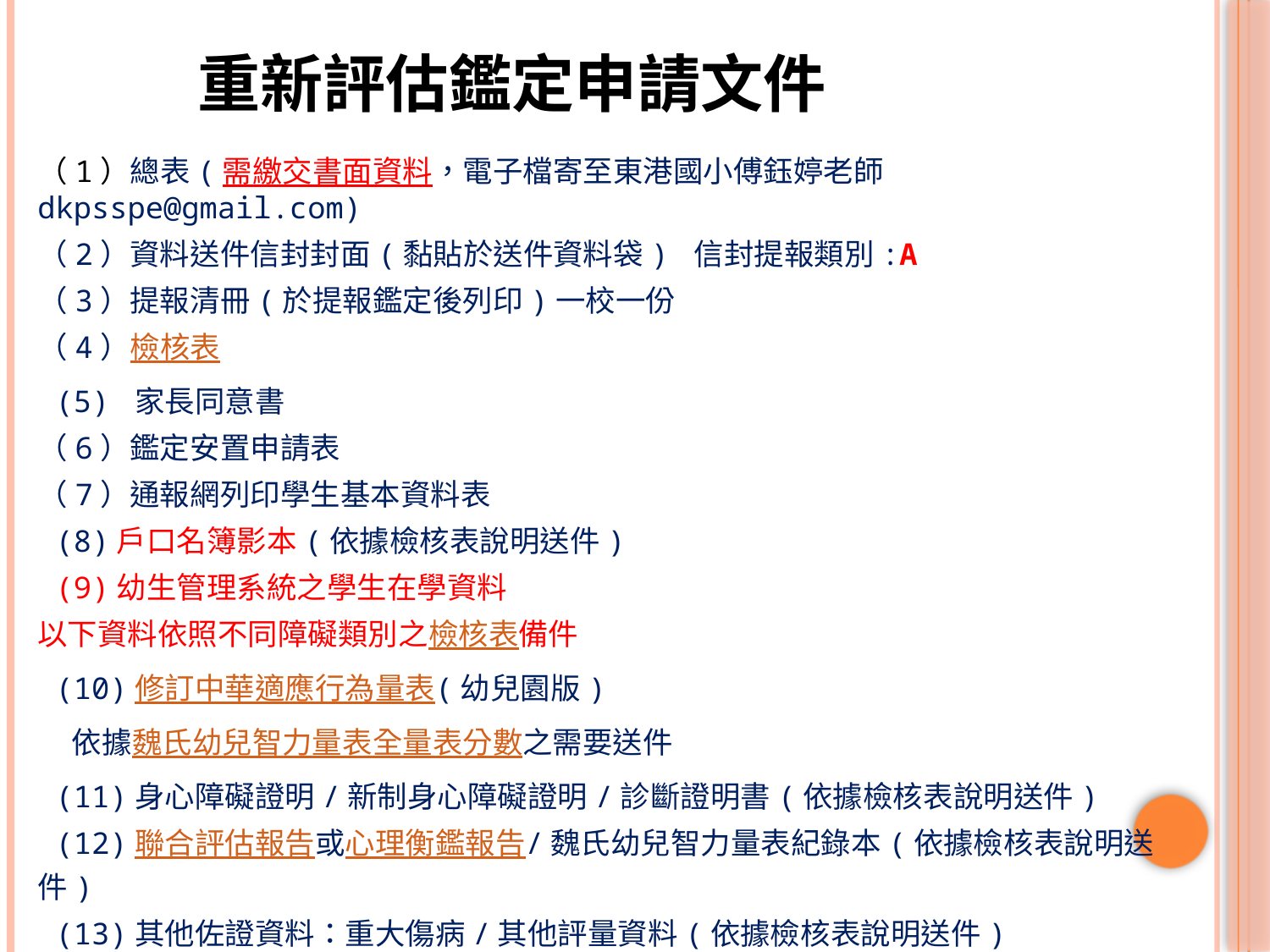

# 重新評估鑑定申請文件
（1）總表(需繳交書面資料，電子檔寄至東港國小傅鈺婷老師dkpsspe@gmail.com)
（2）資料送件信封封面(黏貼於送件資料袋) 信封提報類別:A
（3）提報清冊(於提報鑑定後列印)一校一份
（4）檢核表
 (5) 家長同意書
（6）鑑定安置申請表
（7）通報網列印學生基本資料表
 (8)戶口名簿影本(依據檢核表說明送件)
 (9)幼生管理系統之學生在學資料
以下資料依照不同障礙類別之檢核表備件
 (10)修訂中華適應行為量表(幼兒園版)
    依據魏氏幼兒智力量表全量表分數之需要送件
 (11)身心障礙證明/新制身心障礙證明/診斷證明書(依據檢核表說明送件)
 (12)聯合評估報告或心理衡鑑報告/魏氏幼兒智力量表紀錄本(依據檢核表說明送件)
 (13)其他佐證資料：重大傷病/其他評量資料(依據檢核表說明送件)
※特教通報網學務端操作→提報鑑定安置→填寫鑑定摘要表(學前鑑定-分區) →
提報類組:依據學生障礙狀況選擇「特教障礙類別」-提報身分:「舊個案重新評估」